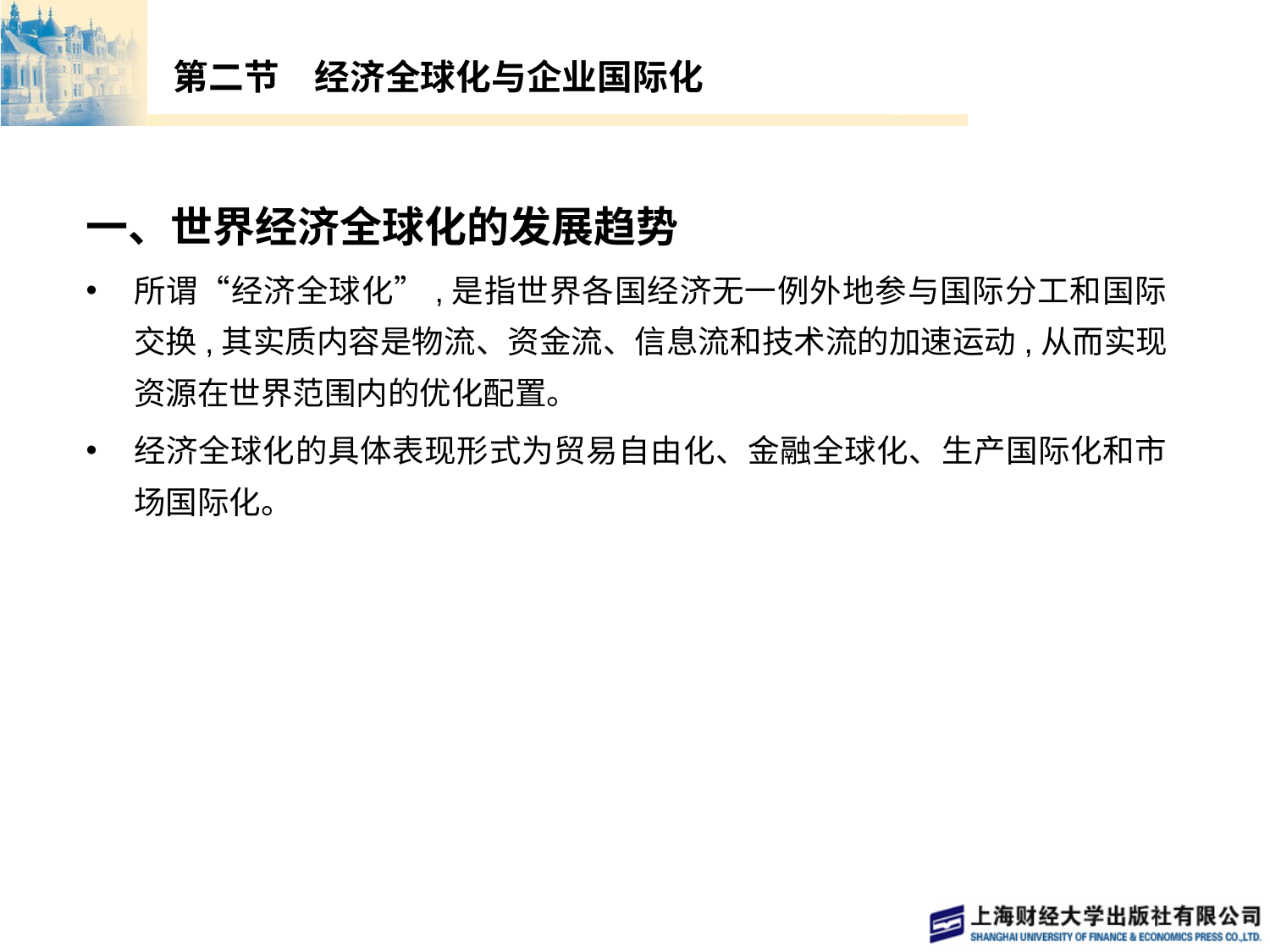

# 第二节　经济全球化与企业国际化
一、世界经济全球化的发展趋势
所谓“经济全球化”,是指世界各国经济无一例外地参与国际分工和国际交换,其实质内容是物流、资金流、信息流和技术流的加速运动,从而实现资源在世界范围内的优化配置。
经济全球化的具体表现形式为贸易自由化、金融全球化、生产国际化和市场国际化。